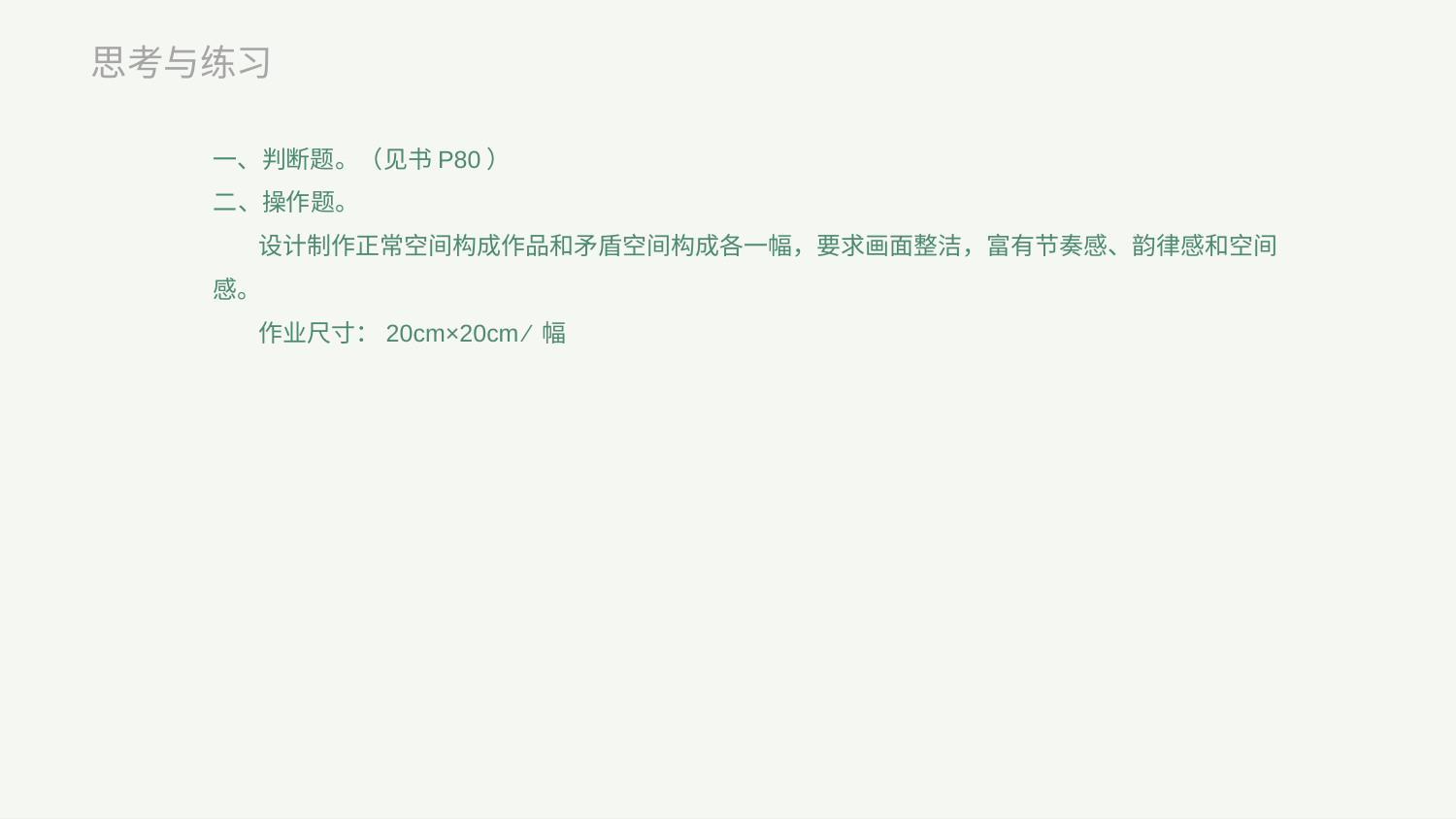

思考与练习
一、判断题。（见书P80）
二、操作题。
设计制作正常空间构成作品和矛盾空间构成各一幅，要求画面整洁，富有节奏感、韵律感和空间感。
作业尺寸：20cm×20cm ∕ 幅